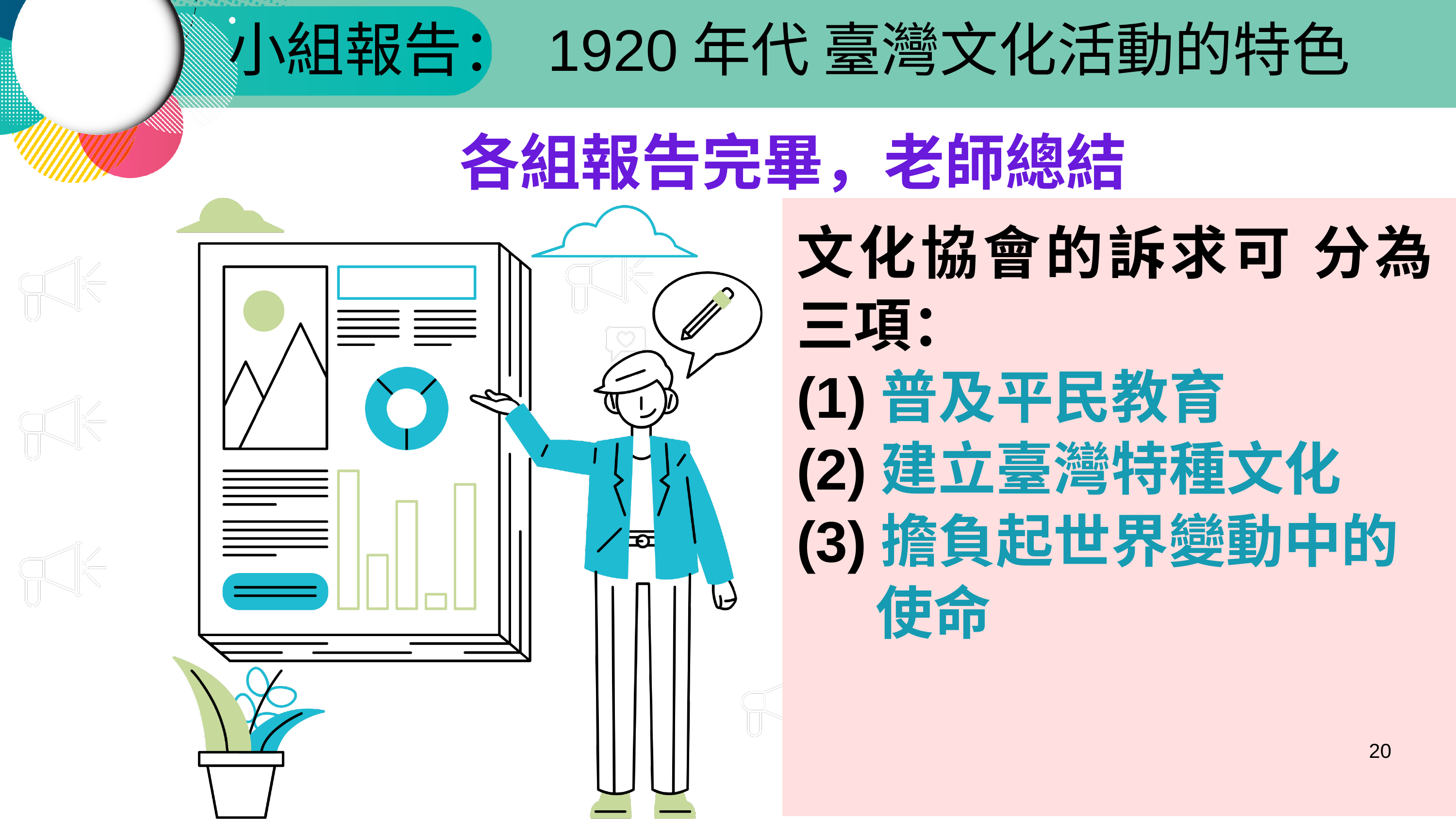

小組報告： 1920年代 臺灣文化活動的特色
各組報告完畢，老師總結

文化協會的訴求可 分為三項：
(1)普及平民教育
(2)建立臺灣特種文化
(3)擔負起世界變動中的
     使命

20